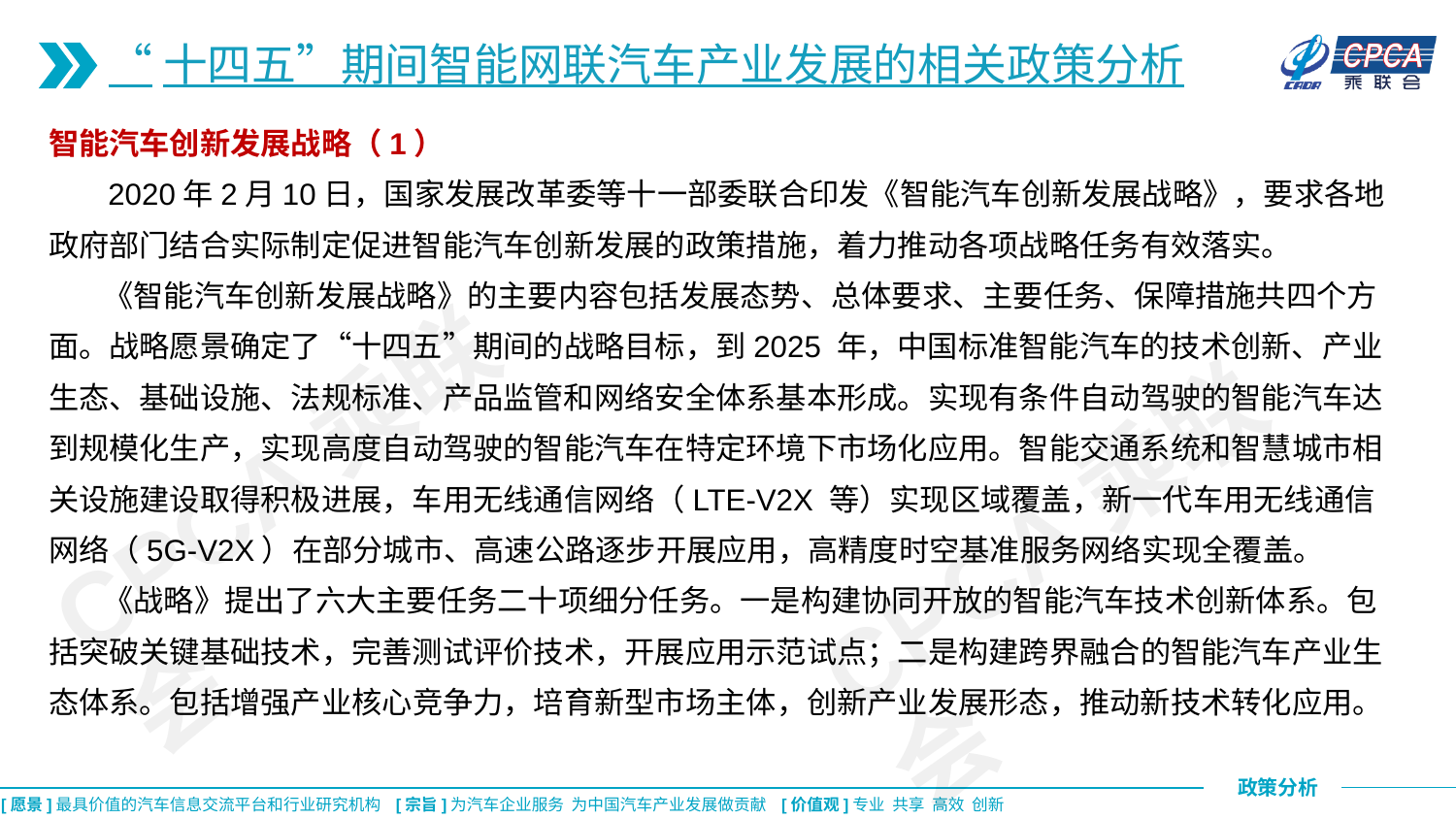

“十四五”期间智能网联汽车产业发展的相关政策分析
智能汽车创新发展战略（1）
       2020年2月10日，国家发展改革委等十一部委联合印发《智能汽车创新发展战略》，要求各地政府部门结合实际制定促进智能汽车创新发展的政策措施，着力推动各项战略任务有效落实。
       《智能汽车创新发展战略》的主要内容包括发展态势、总体要求、主要任务、保障措施共四个方面。战略愿景确定了“十四五”期间的战略目标，到2025 年，中国标准智能汽车的技术创新、产业生态、基础设施、法规标准、产品监管和网络安全体系基本形成。实现有条件自动驾驶的智能汽车达到规模化生产，实现高度自动驾驶的智能汽车在特定环境下市场化应用。智能交通系统和智慧城市相关设施建设取得积极进展，车用无线通信网络（LTE-V2X 等）实现区域覆盖，新一代车用无线通信网络（5G-V2X）在部分城市、高速公路逐步开展应用，高精度时空基准服务网络实现全覆盖。
       《战略》提出了六大主要任务二十项细分任务。一是构建协同开放的智能汽车技术创新体系。包括突破关键基础技术，完善测试评价技术，开展应用示范试点；二是构建跨界融合的智能汽车产业生态体系。包括增强产业核心竞争力，培育新型市场主体，创新产业发展形态，推动新技术转化应用。
CPCA乘联会
CPCA乘联会